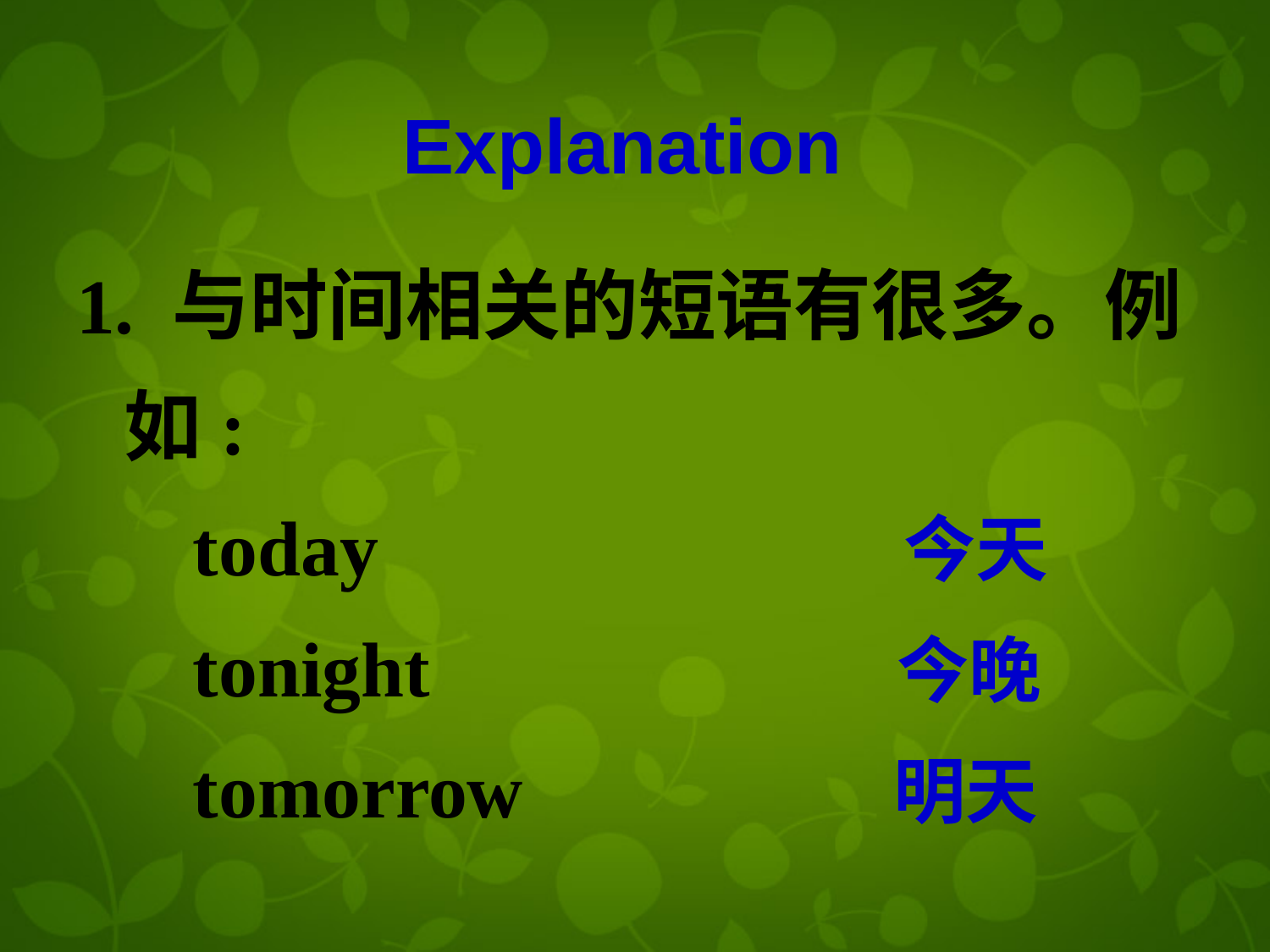

Explanation
1. 与时间相关的短语有很多。例如:
      today                          今天
      tonight                       今晚
      tomorrow                  明天